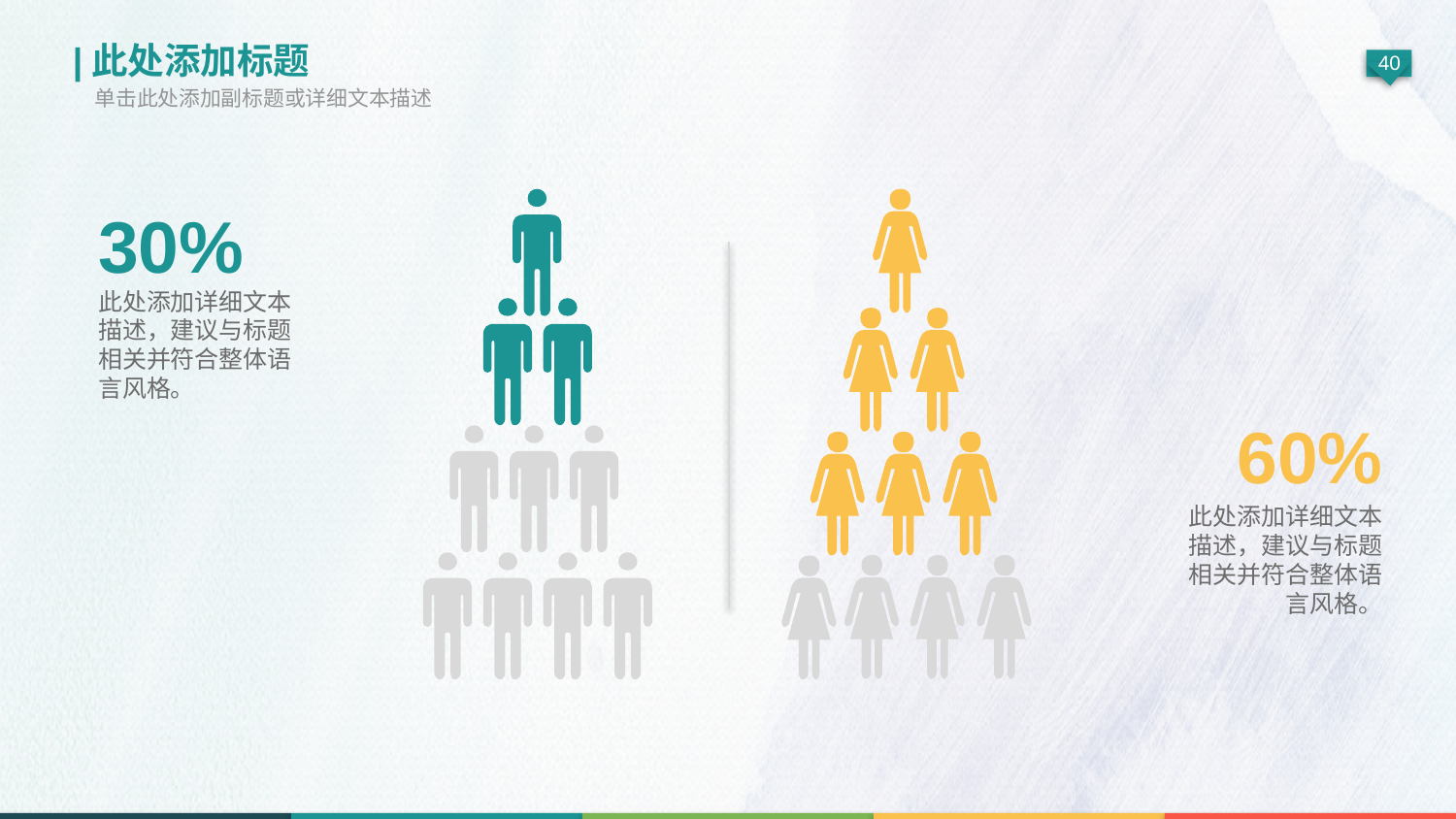

|此处添加标题
单击此处添加副标题或详细文本描述

30%
此处添加详细文本描述，建议与标题相关并符合整体语言风格。

60%

此处添加详细文本描述，建议与标题相关并符合整体语言风格。